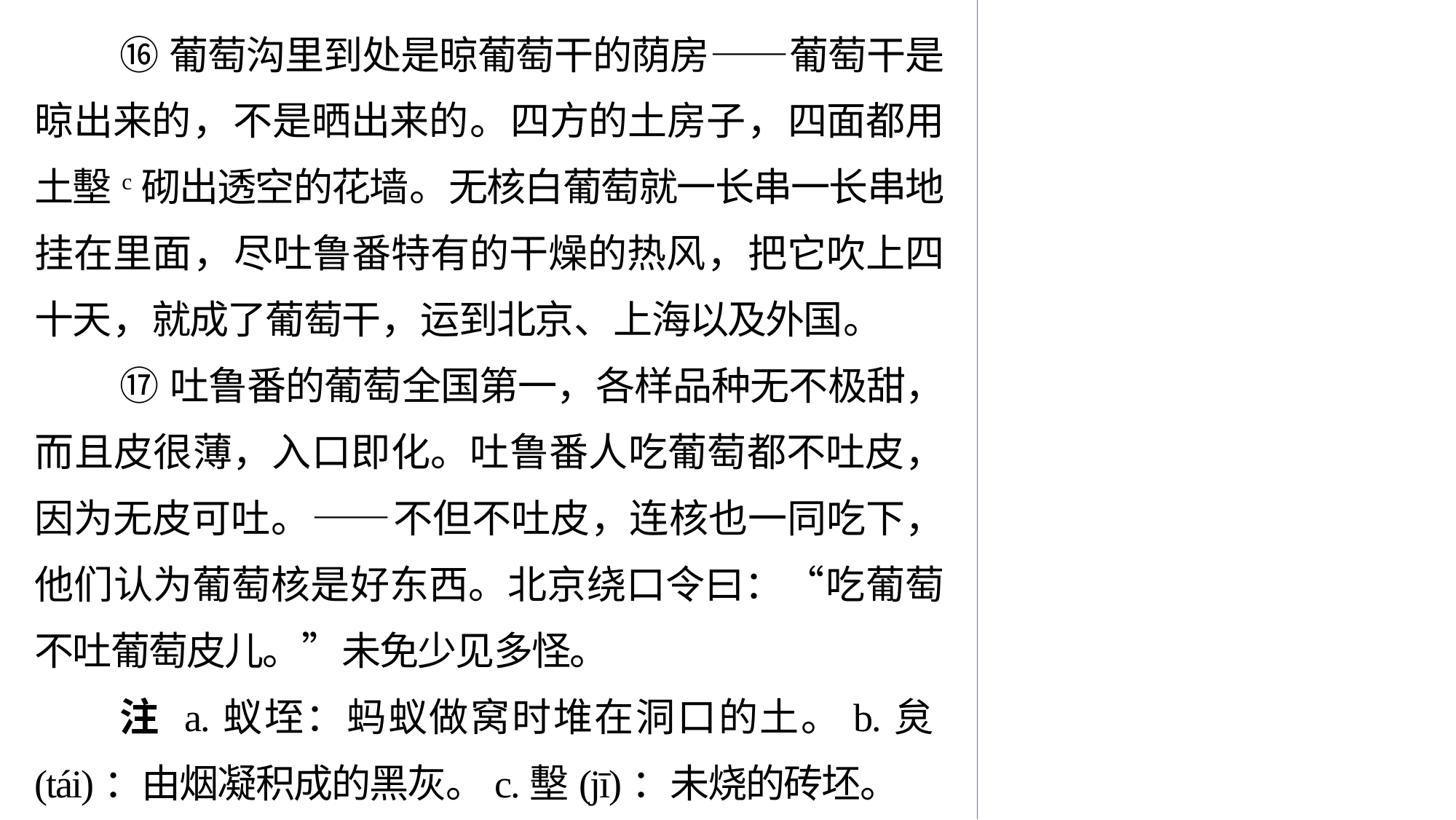

⑯葡萄沟里到处是晾葡萄干的荫房——葡萄干是晾出来的，不是晒出来的。四方的土房子，四面都用土墼c砌出透空的花墙。无核白葡萄就一长串一长串地挂在里面，尽吐鲁番特有的干燥的热风，把它吹上四十天，就成了葡萄干，运到北京、上海以及外国。
⑰吐鲁番的葡萄全国第一，各样品种无不极甜，而且皮很薄，入口即化。吐鲁番人吃葡萄都不吐皮，因为无皮可吐。——不但不吐皮，连核也一同吃下，他们认为葡萄核是好东西。北京绕口令曰：“吃葡萄不吐葡萄皮儿。”未免少见多怪。
注 a.蚁垤：蚂蚁做窝时堆在洞口的土。b.炱(tái)：由烟凝积成的黑灰。c.墼(jī)：未烧的砖坯。